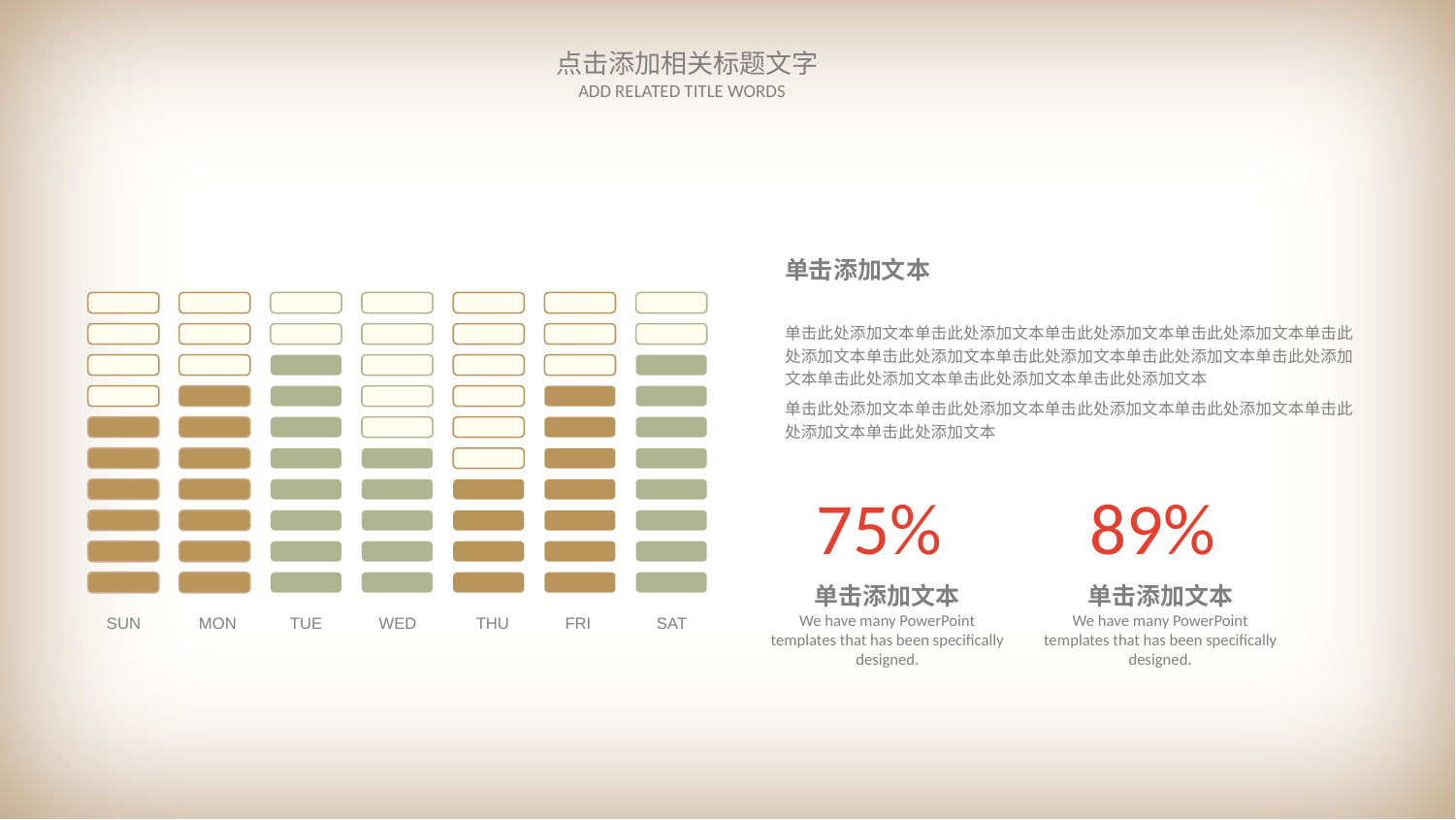

单击添加文本

单击此处添加文本单击此处添加文本单击此处添加文本单击此处添加文本单击此处添加文本单击此处添加文本单击此处添加文本单击此处添加文本单击此处添加文本单击此处添加文本单击此处添加文本单击此处添加文本
单击此处添加文本单击此处添加文本单击此处添加文本单击此处添加文本单击此处添加文本单击此处添加文本

75%
89%
单击添加文本
We have many PowerPoint templates that has been specifically designed.
单击添加文本
We have many PowerPoint templates that has been specifically designed.
SUN
MON
TUE
WED
THU
FRI
SAT